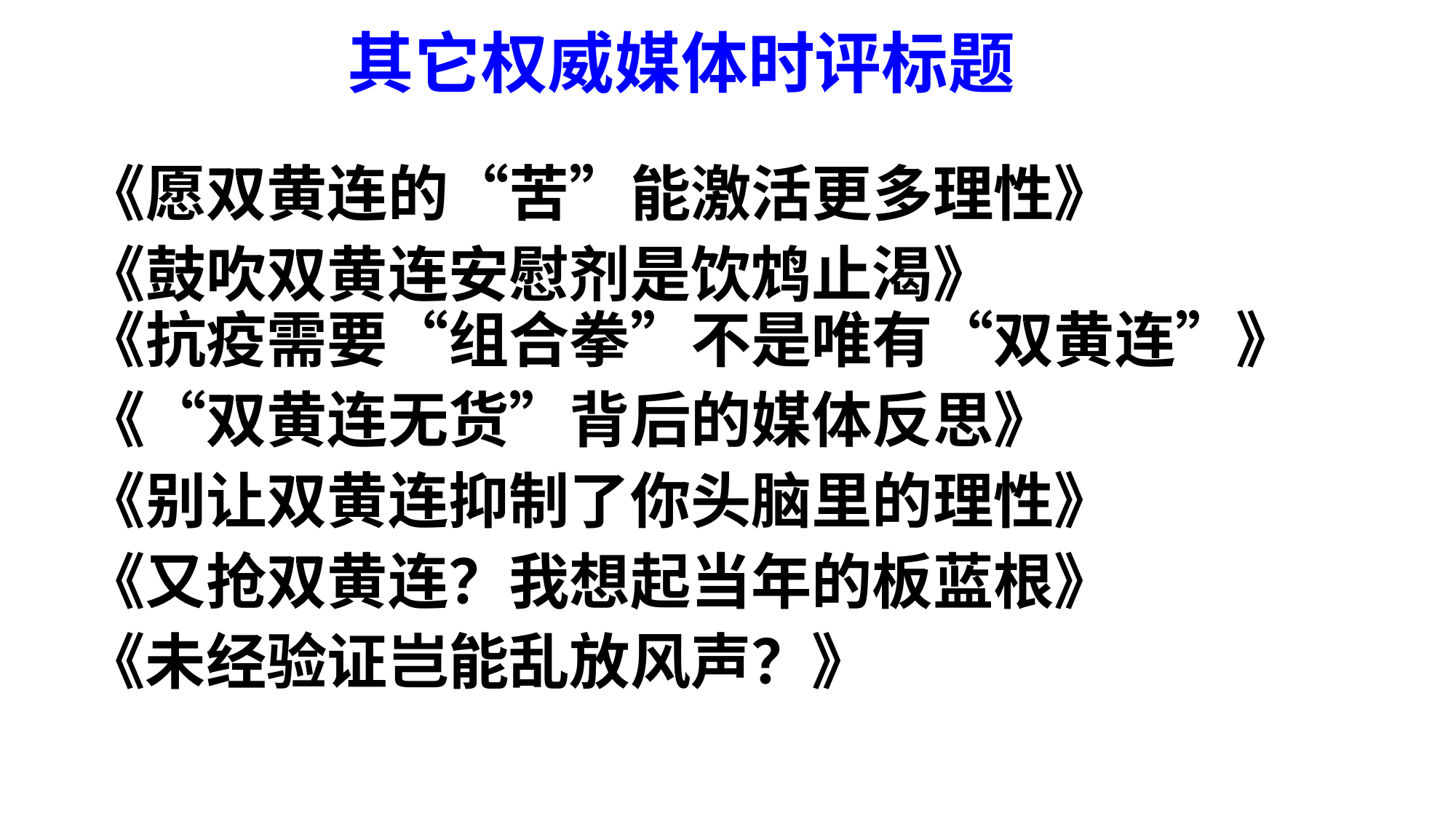

# 其它权威媒体时评标题
《愿双黄连的“苦”能激活更多理性》
《鼓吹双黄连安慰剂是饮鸩止渴》
《抗疫需要“组合拳”不是唯有“双黄连”》
《“双黄连无货”背后的媒体反思》
《别让双黄连抑制了你头脑里的理性》
《又抢双黄连？我想起当年的板蓝根》
《未经验证岂能乱放风声？》